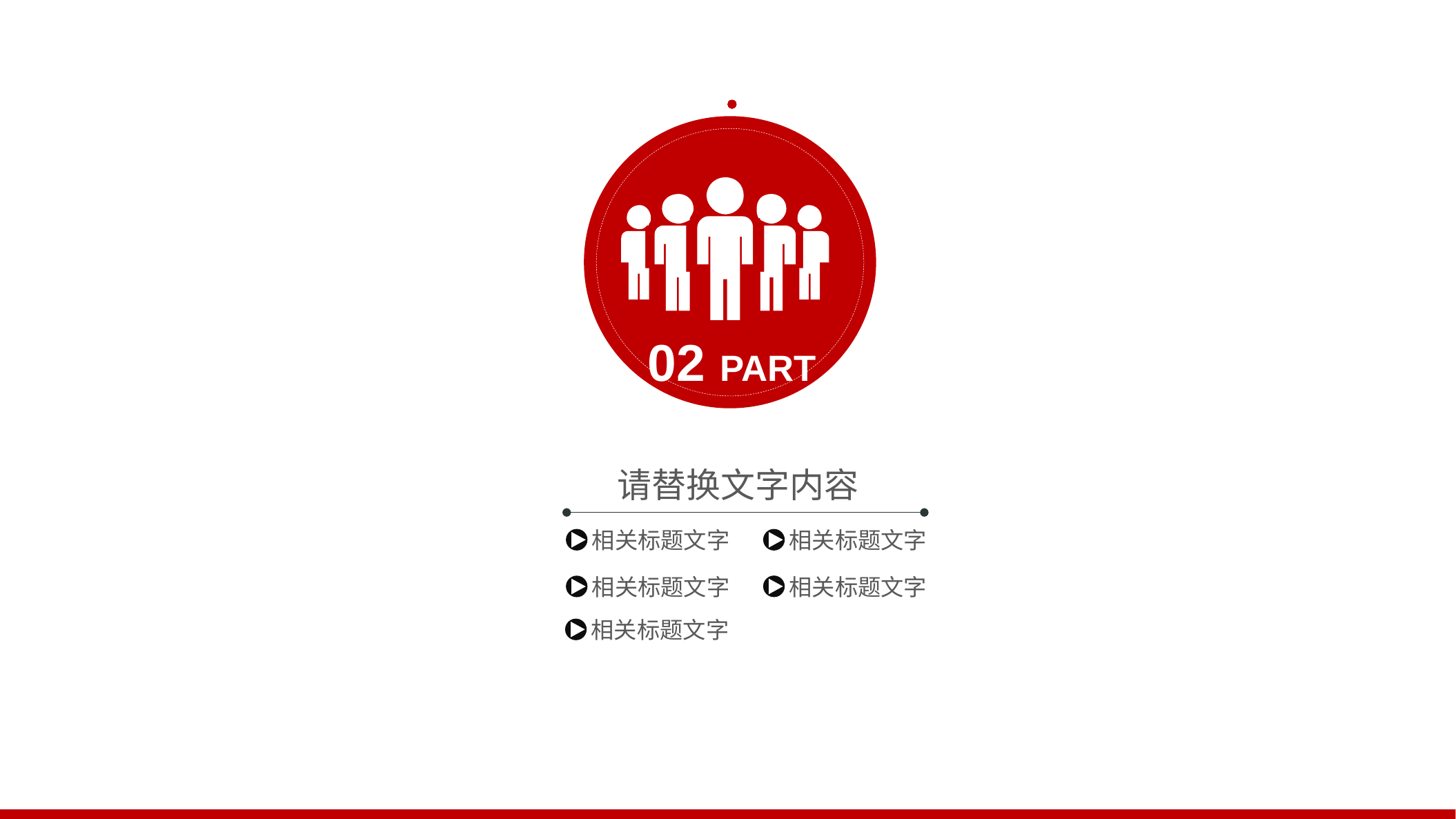

02 PART
请替换文字内容
相关标题文字

相关标题文字

相关标题文字

相关标题文字

相关标题文字